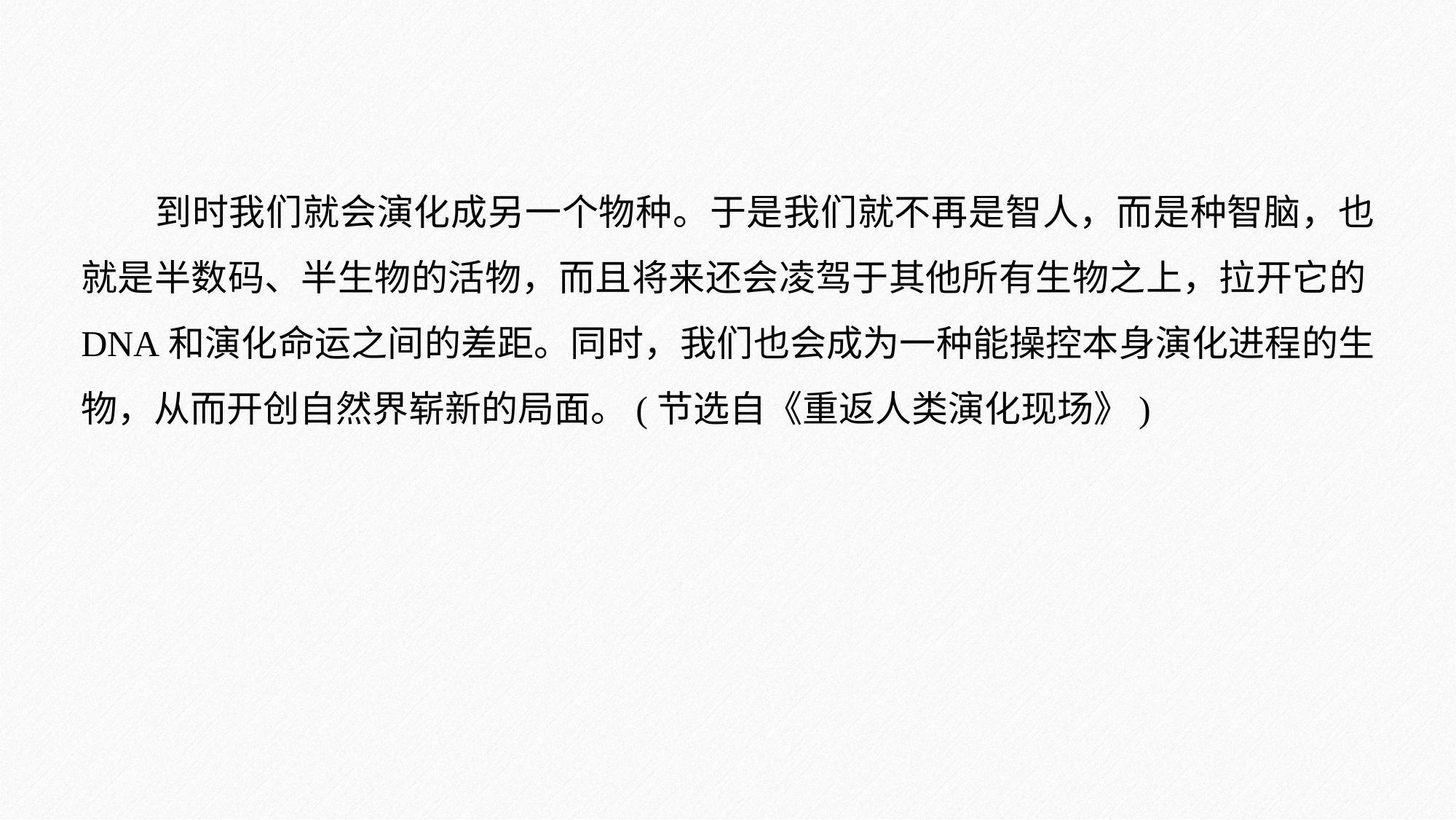

到时我们就会演化成另一个物种。于是我们就不再是智人，而是种智脑，也就是半数码、半生物的活物，而且将来还会凌驾于其他所有生物之上，拉开它的DNA和演化命运之间的差距。同时，我们也会成为一种能操控本身演化进程的生物，从而开创自然界崭新的局面。(节选自《重返人类演化现场》)